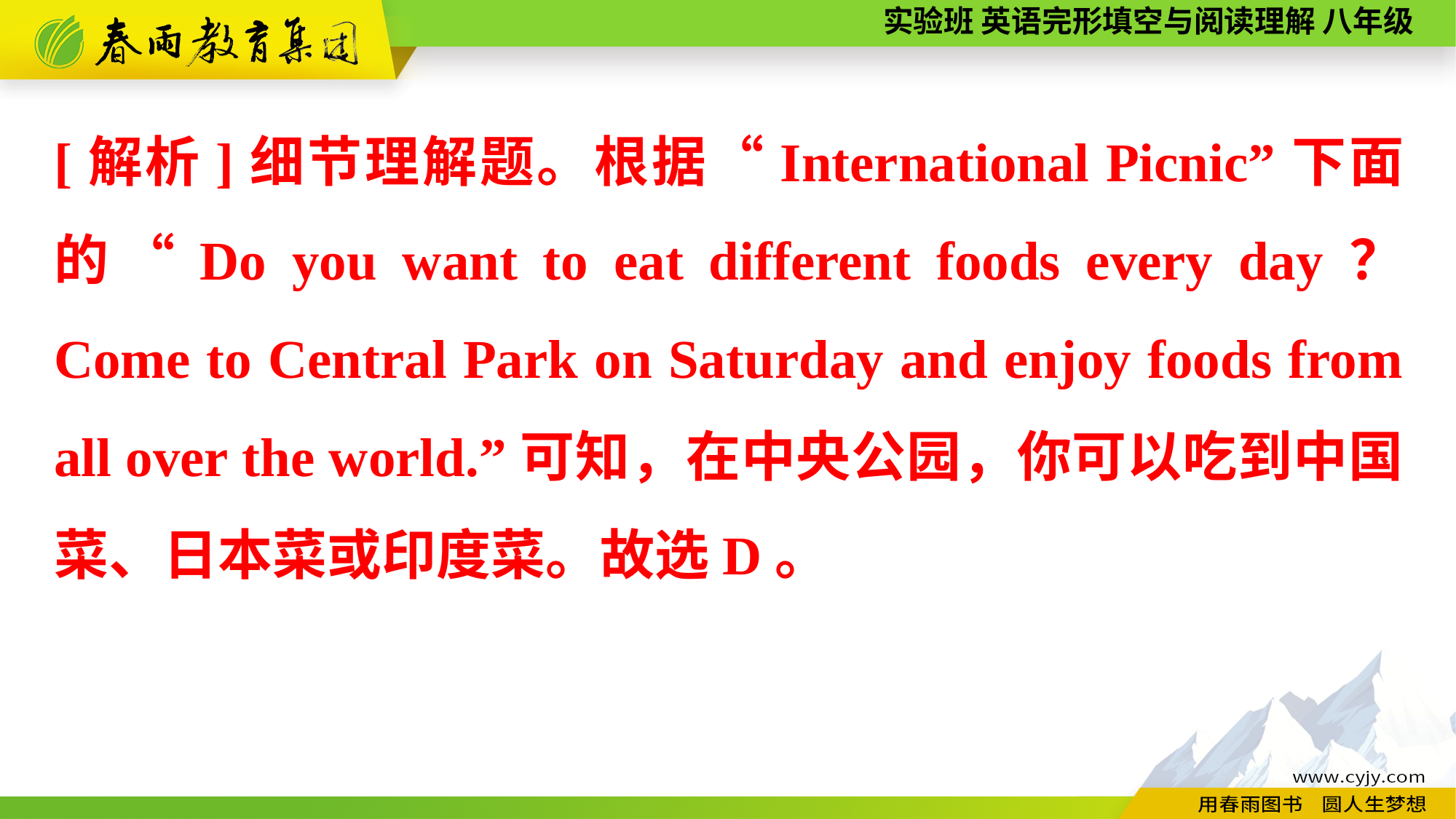

[解析]细节理解题。根据“International Picnic”下面的“Do you want to eat different foods every day？ Come to Central Park on Saturday and enjoy foods from all over the world.”可知，在中央公园，你可以吃到中国菜、日本菜或印度菜。故选D。